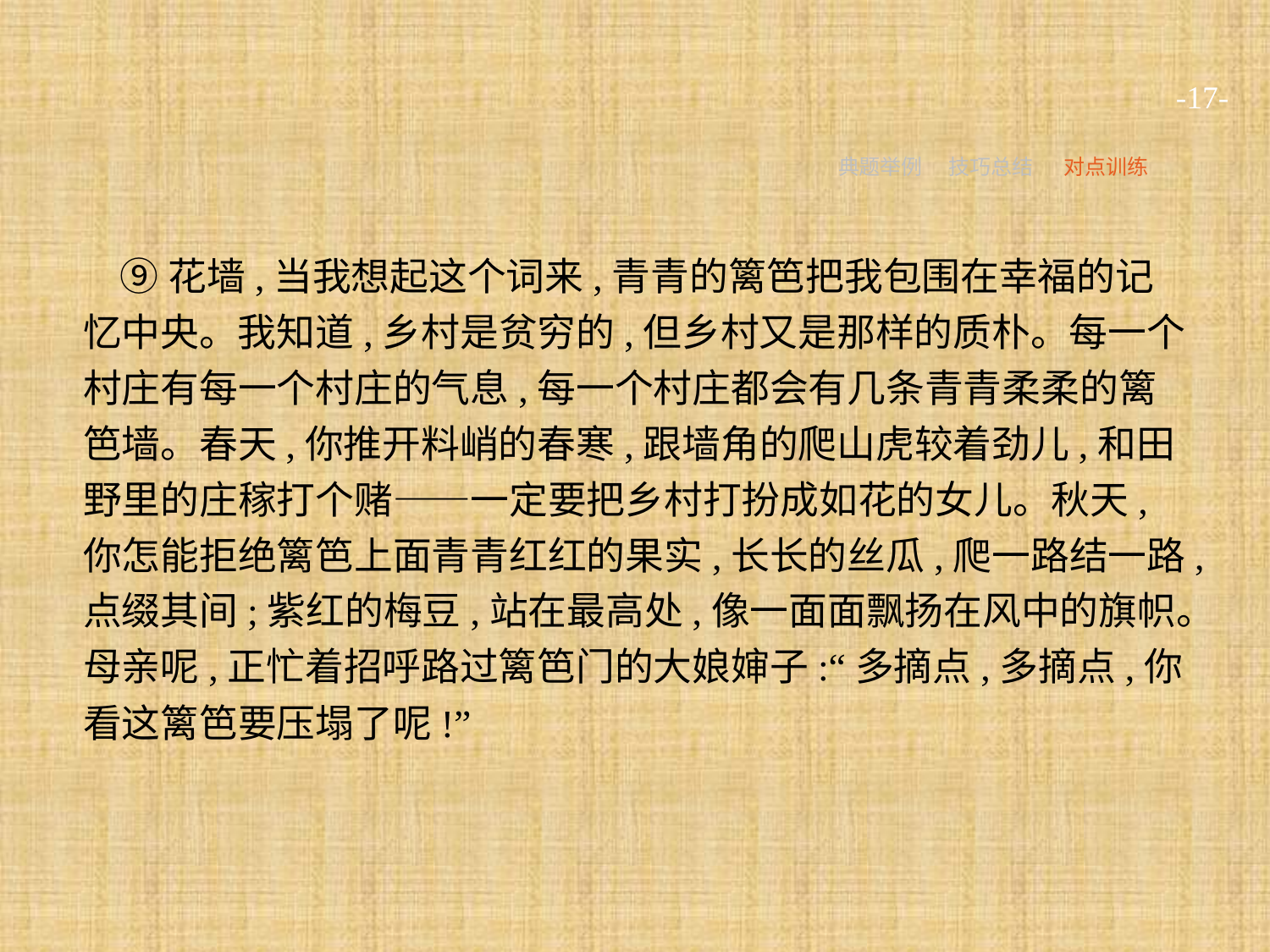

-17-
典题举例
技巧总结
对点训练
⑨花墙,当我想起这个词来,青青的篱笆把我包围在幸福的记忆中央。我知道,乡村是贫穷的,但乡村又是那样的质朴。每一个村庄有每一个村庄的气息,每一个村庄都会有几条青青柔柔的篱笆墙。春天,你推开料峭的春寒,跟墙角的爬山虎较着劲儿,和田野里的庄稼打个赌——一定要把乡村打扮成如花的女儿。秋天,你怎能拒绝篱笆上面青青红红的果实,长长的丝瓜,爬一路结一路,点缀其间;紫红的梅豆,站在最高处,像一面面飘扬在风中的旗帜。母亲呢,正忙着招呼路过篱笆门的大娘婶子:“多摘点,多摘点,你看这篱笆要压塌了呢!”